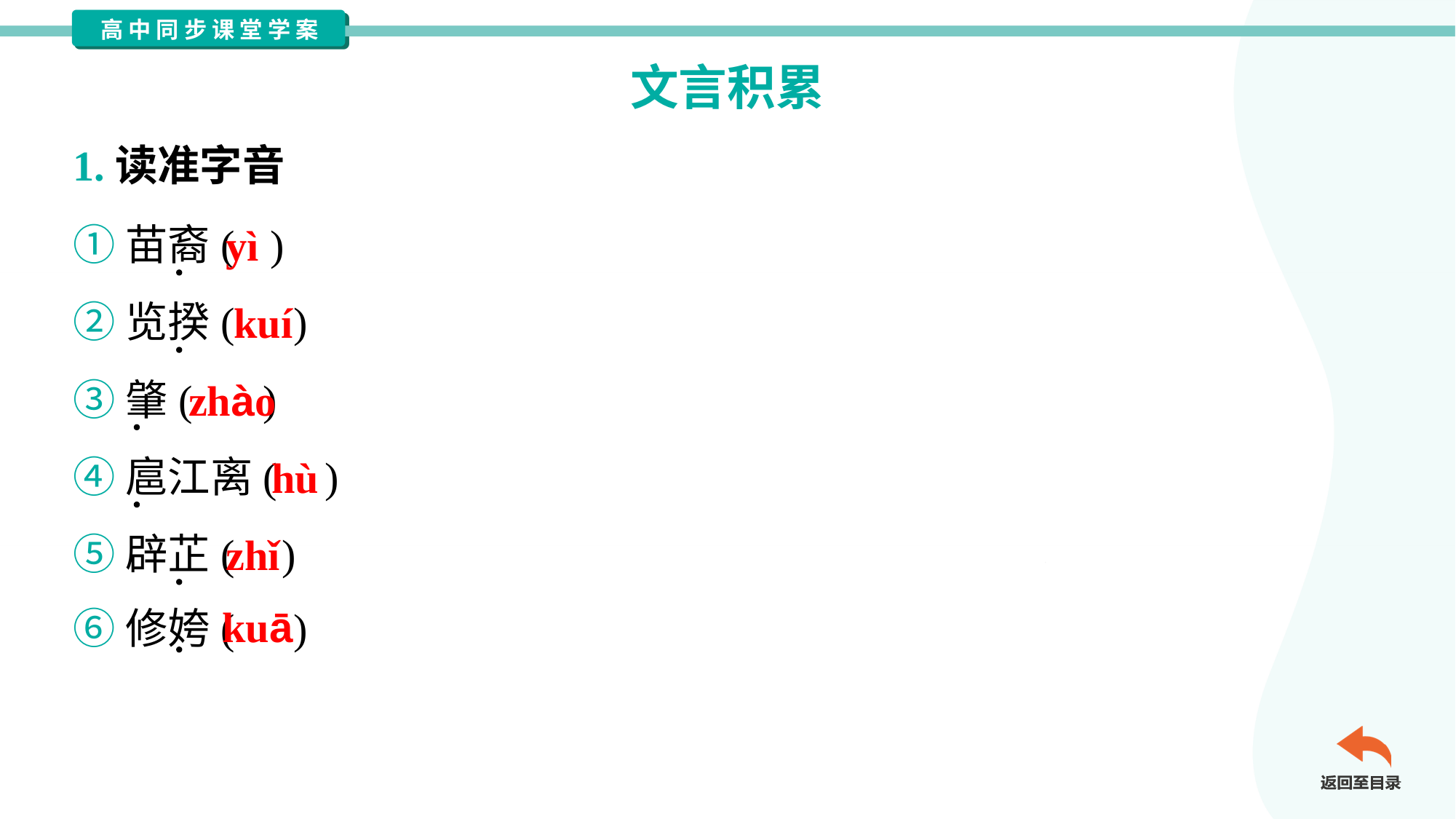

文言积累
1.读准字音
①苗裔(   )
②览揆(     )
③肇(      )
④扈江离(    )
⑤辟芷(    )
⑥修姱(     )
yì
kuí

zhào

hù

zhǐ

kuā